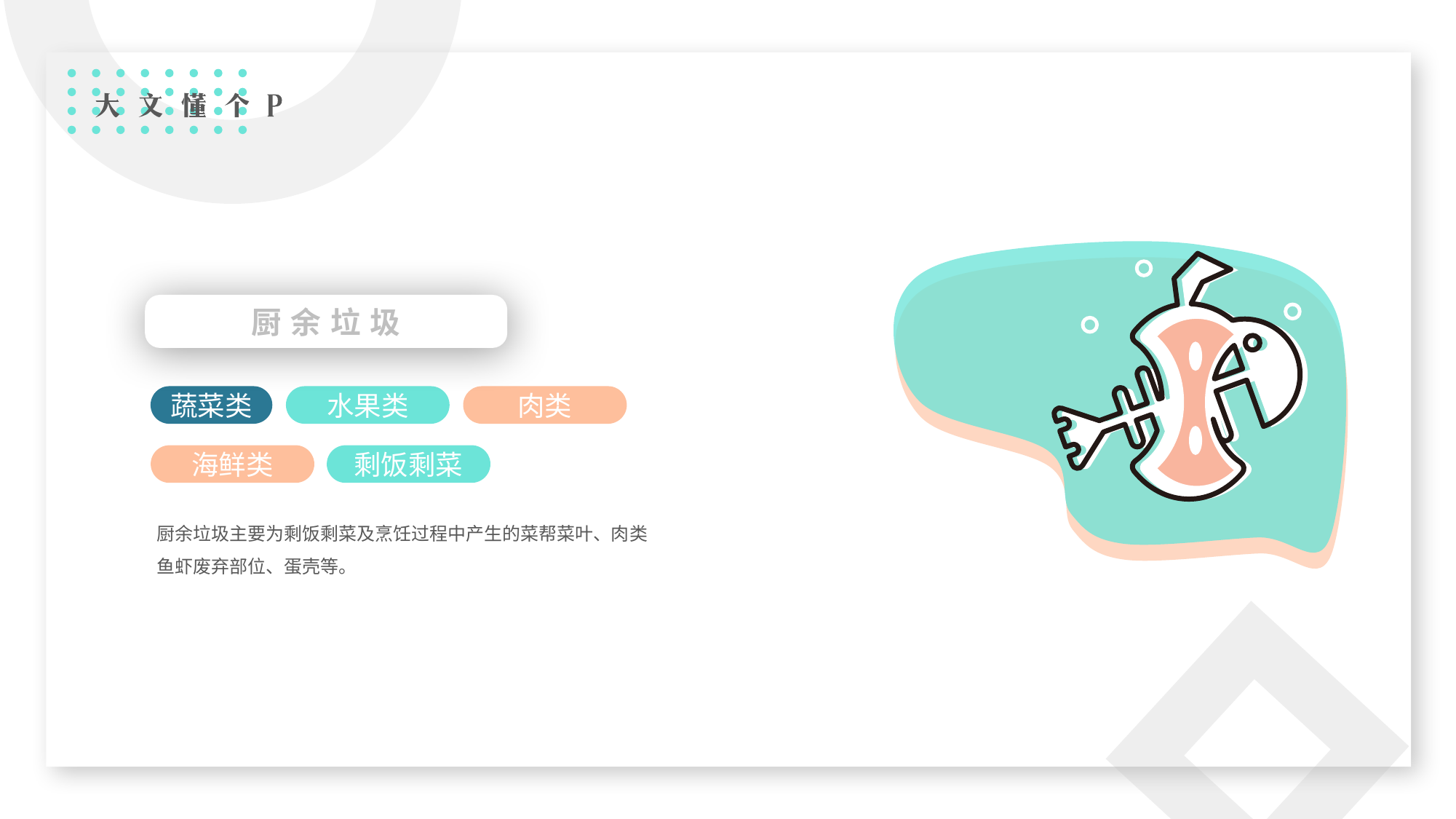

厨余垃圾
肉类
蔬菜类
水果类
海鲜类
剩饭剩菜
厨余垃圾主要为剩饭剩菜及烹饪过程中产生的菜帮菜叶、肉类鱼虾废弃部位、蛋壳等。